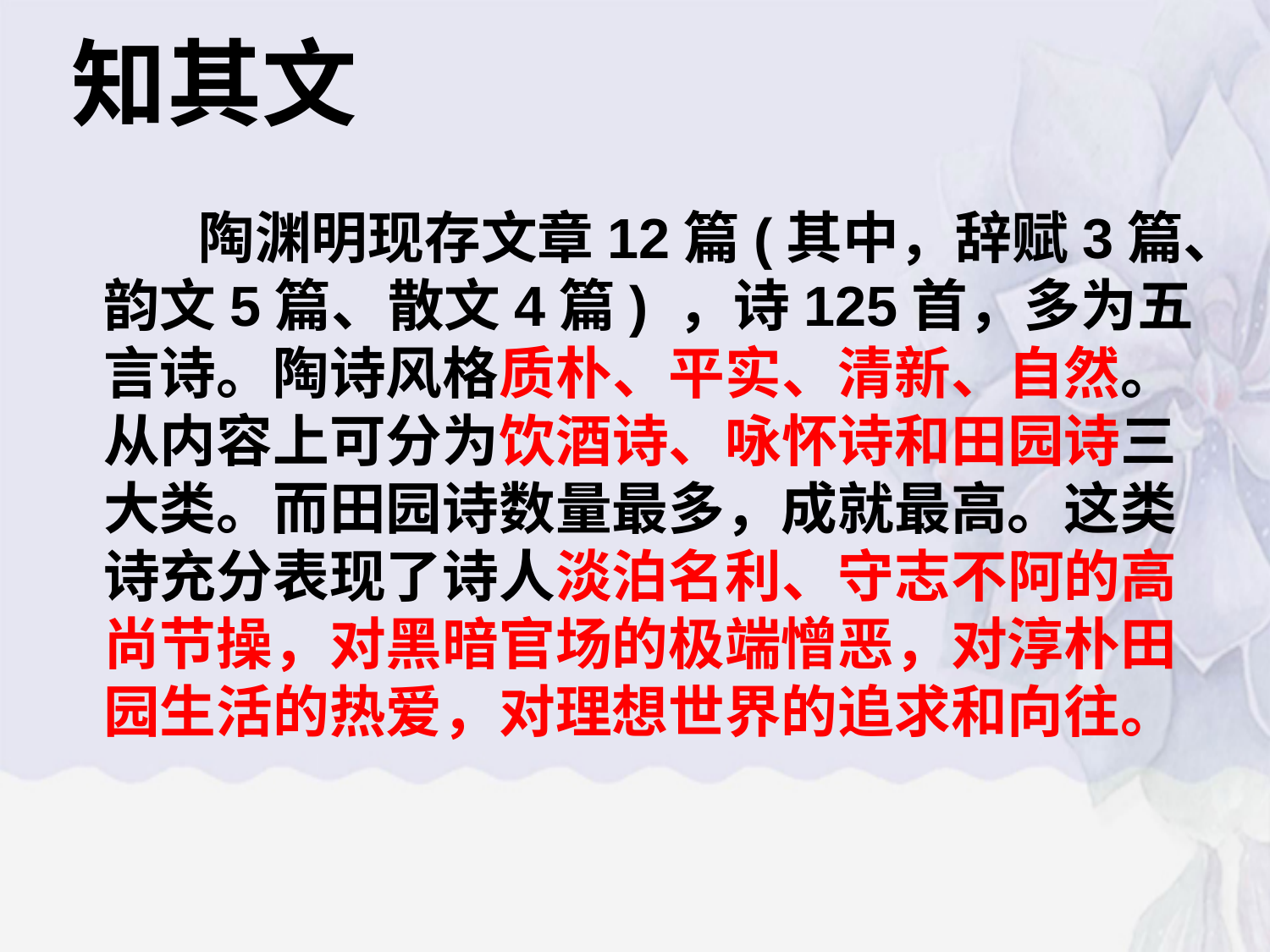

知其文
          陶渊明现存文章12篇(其中，辞赋3篇、韵文5篇、散文4篇) ，诗125首，多为五言诗。陶诗风格质朴、平实、清新、自然。从内容上可分为饮酒诗、咏怀诗和田园诗三大类。而田园诗数量最多，成就最高。这类诗充分表现了诗人淡泊名利、守志不阿的高尚节操，对黑暗官场的极端憎恶，对淳朴田园生活的热爱，对理想世界的追求和向往。